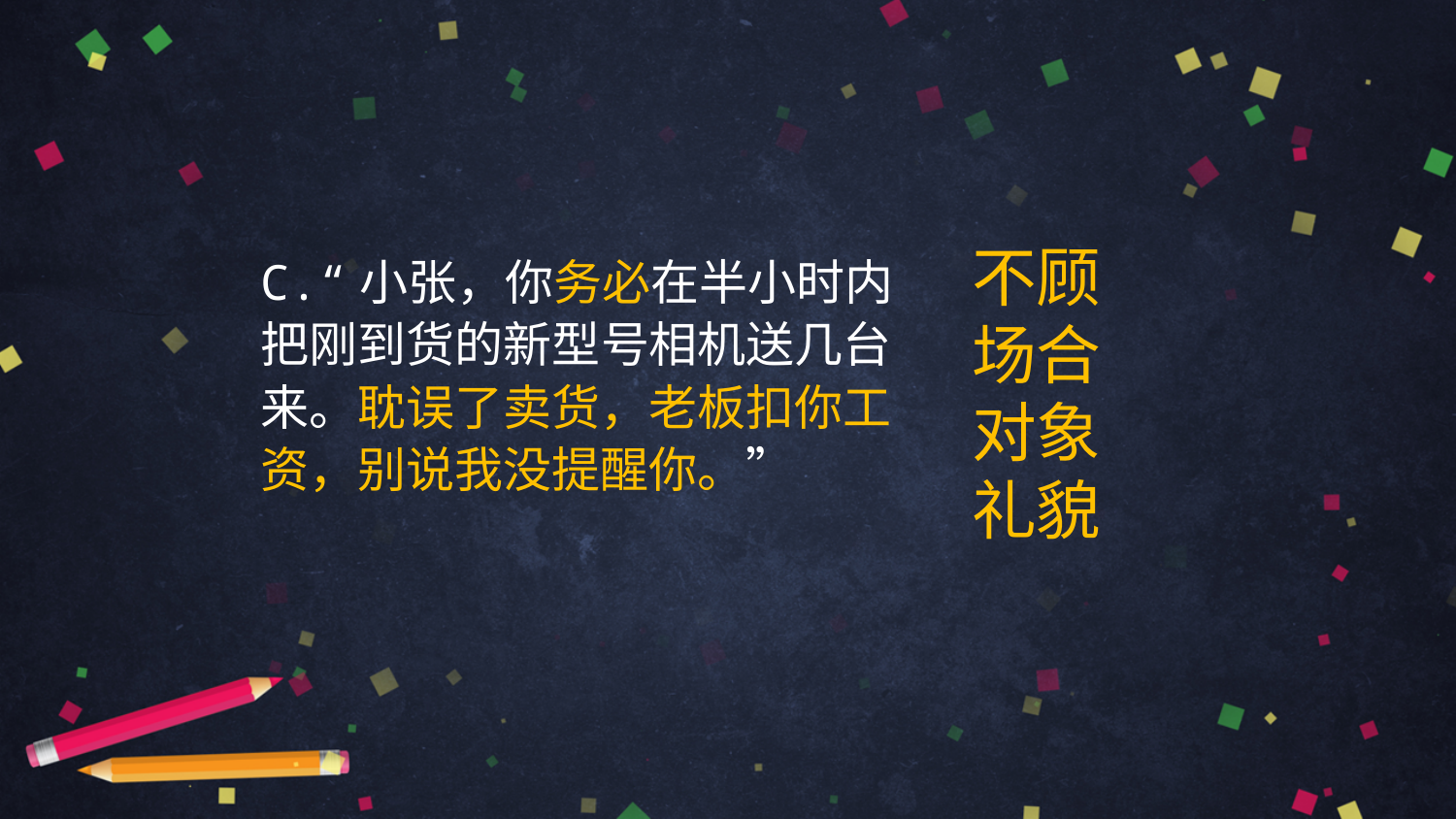

不顾
场合
对象
礼貌
C.“小张，你务必在半小时内把刚到货的新型号相机送几台来。耽误了卖货，老板扣你工资，别说我没提醒你。”